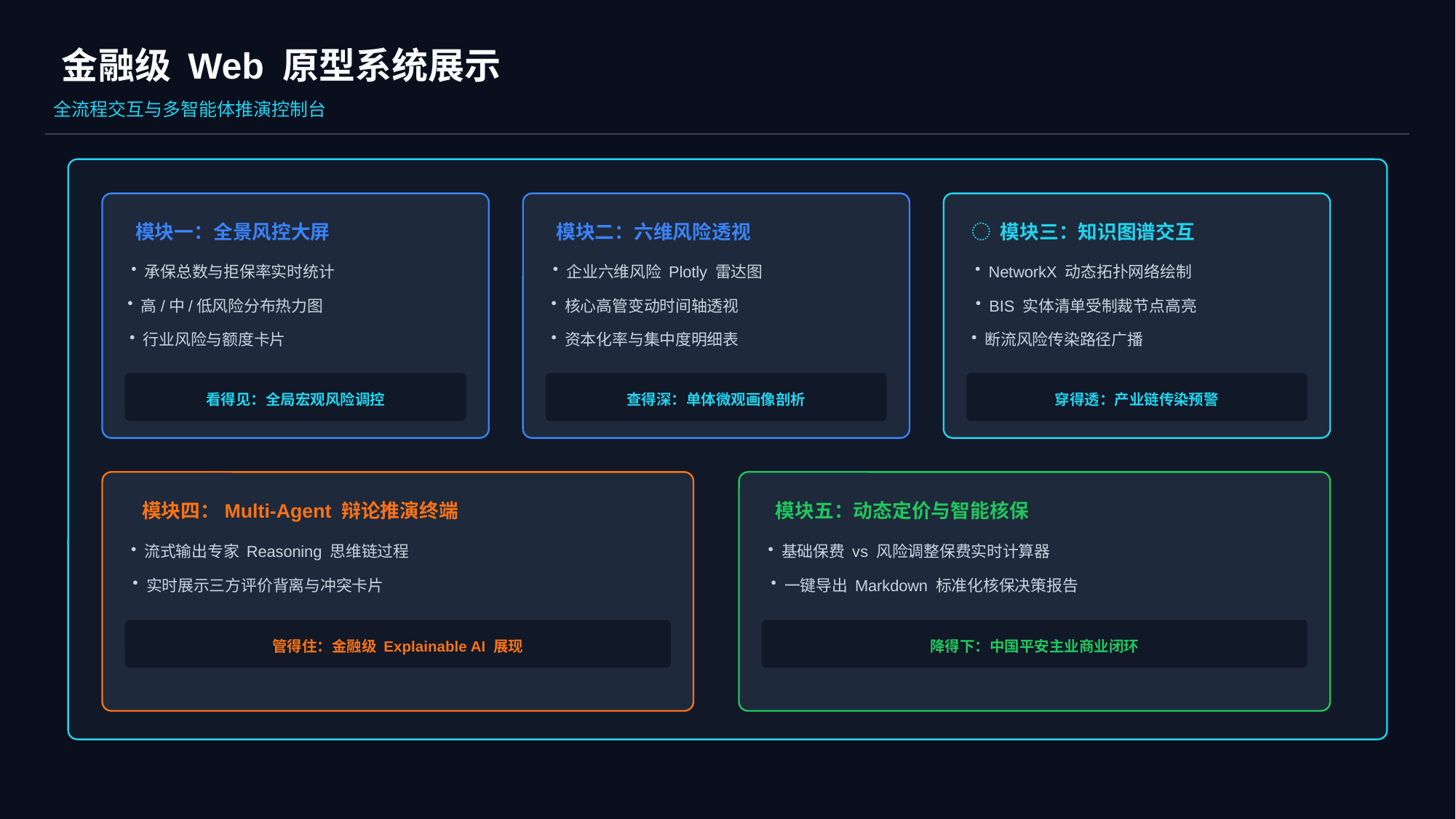

金融级 Web 原型系统展示
全流程交互与多智能体推演控制台

模块一：全景风控大屏
模块二：六维风险透视
️ 模块三：知识图谱交互
承保总数与拒保率实时统计
企业六维风险 Plotly 雷达图
NetworkX 动态拓扑网络绘制
高/中/低风险分布热力图
核心高管变动时间轴透视
BIS 实体清单受制裁节点高亮
行业风险与额度卡片
资本化率与集中度明细表
断流风险传染路径广播

看得见：全局宏观风险调控
查得深：单体微观画像剖析
穿得透：产业链传染预警

模块四：Multi-Agent 辩论推演终端
模块五：动态定价与智能核保
流式输出专家 Reasoning 思维链过程
基础保费 vs 风险调整保费实时计算器
实时展示三方评价背离与冲突卡片
一键导出 Markdown 标准化核保决策报告

管得住：金融级 Explainable AI 展现
降得下：中国平安主业商业闭环